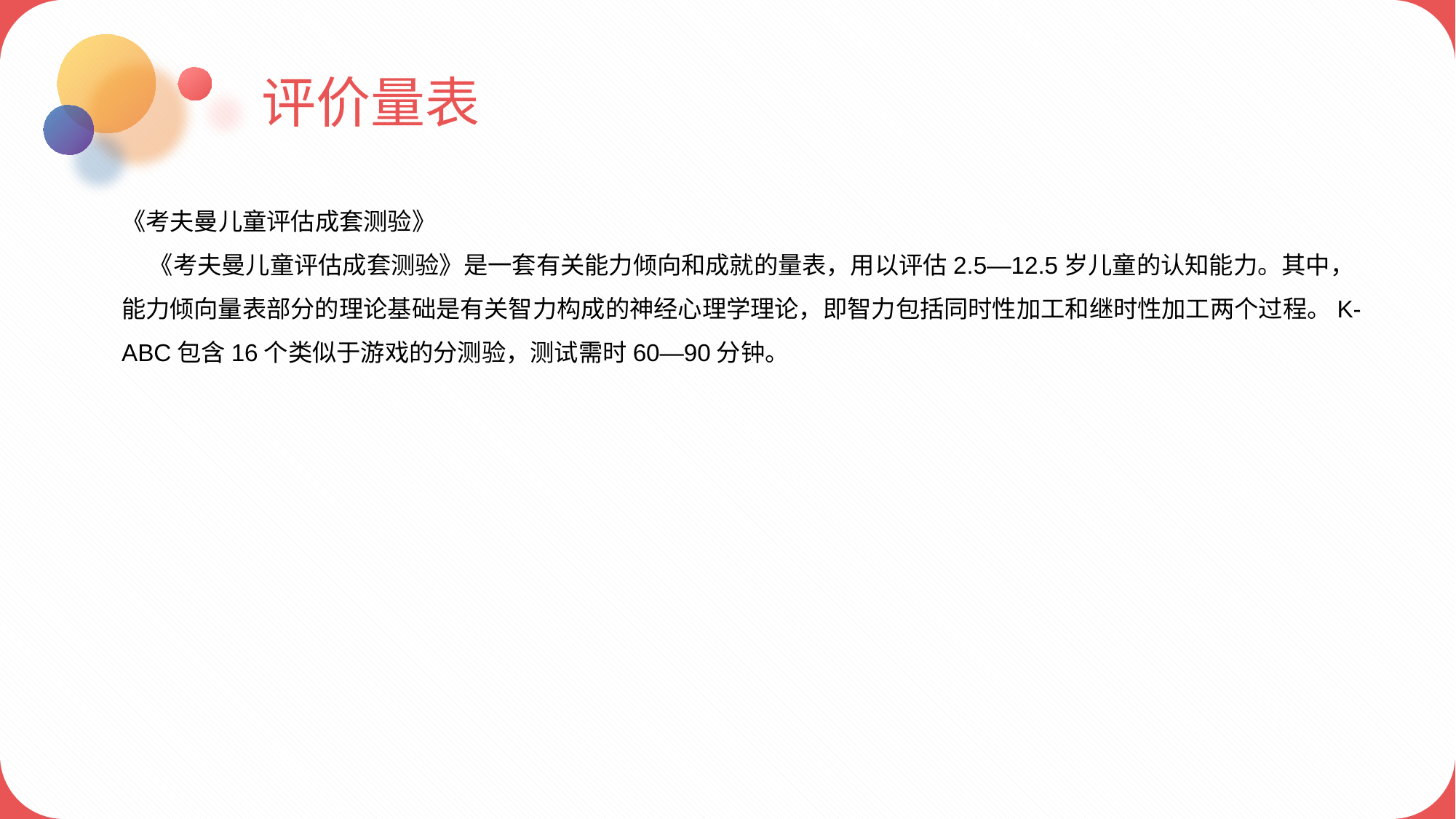

评价量表
《考夫曼儿童评估成套测验》
    《考夫曼儿童评估成套测验》是一套有关能力倾向和成就的量表，用以评估2.5—12.5岁儿童的认知能力。其中，能力倾向量表部分的理论基础是有关智力构成的神经心理学理论，即智力包括同时性加工和继时性加工两个过程。K-ABC包含16个类似于游戏的分测验，测试需时60—90分钟。